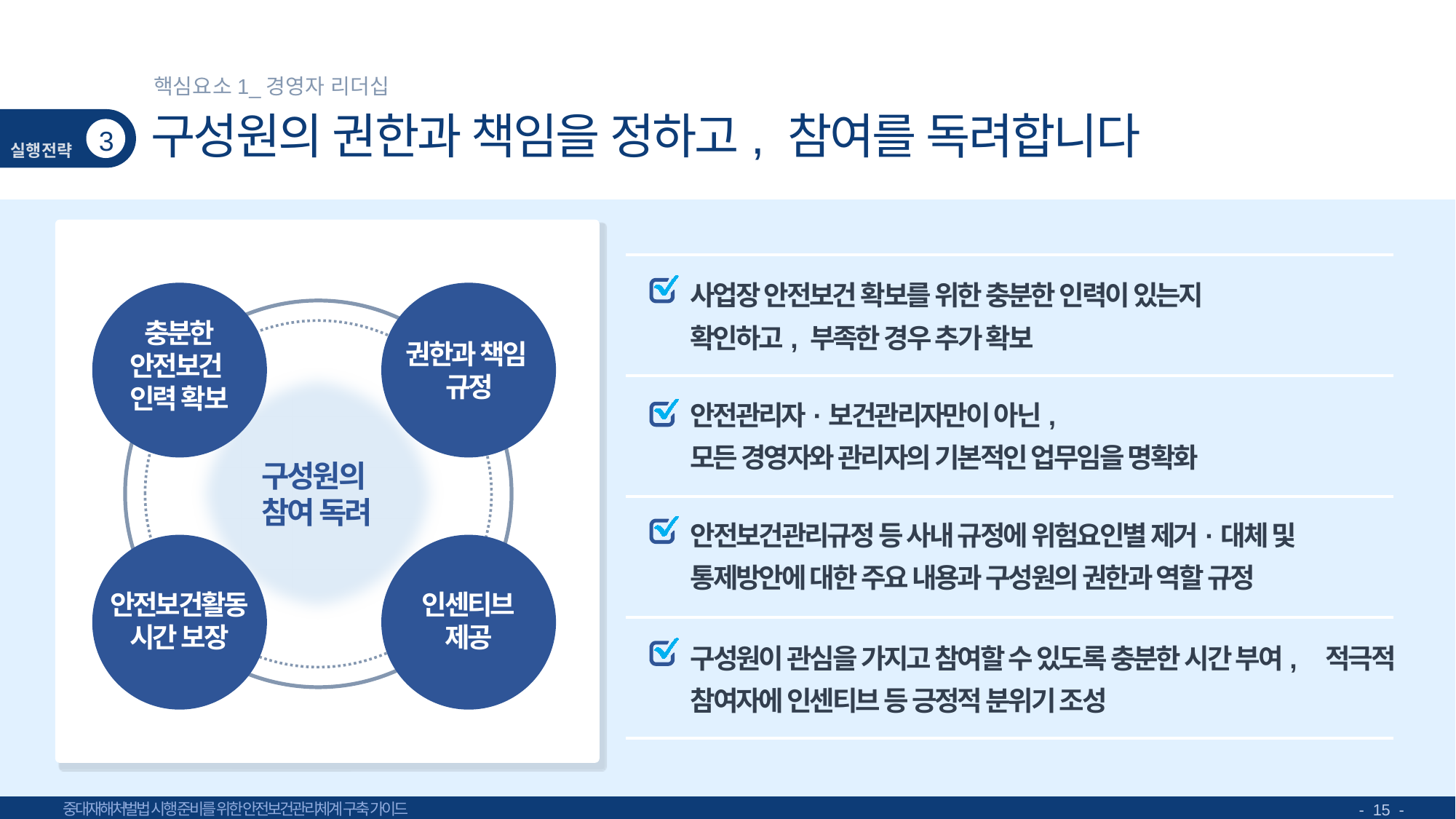

핵심요소1_경영자 리더십
# 구성원의 권한과 책임을 정하고, 참여를 독려합니다
3

사업장 안전보건 확보를 위한 충분한 인력이 있는지
확인하고, 부족한 경우 추가 확보

충분한
안전보건
인력 확보

권한과 책임
규정

구성원의
참여 독려

안전보건활동
시간 보장
인센티브
제공
안전관리자·보건관리자만이 아닌,
모든 경영자와 관리자의 기본적인 업무임을 명확화

안전보건관리규정 등 사내 규정에 위험요인별 제거·대체 및
통제방안에 대한 주요 내용과 구성원의 권한과 역할 규정

구성원이 관심을 가지고 참여할 수 있도록 충분한 시간 부여,    적극적 참여자에 인센티브 등 긍정적 분위기 조성

-  15  -